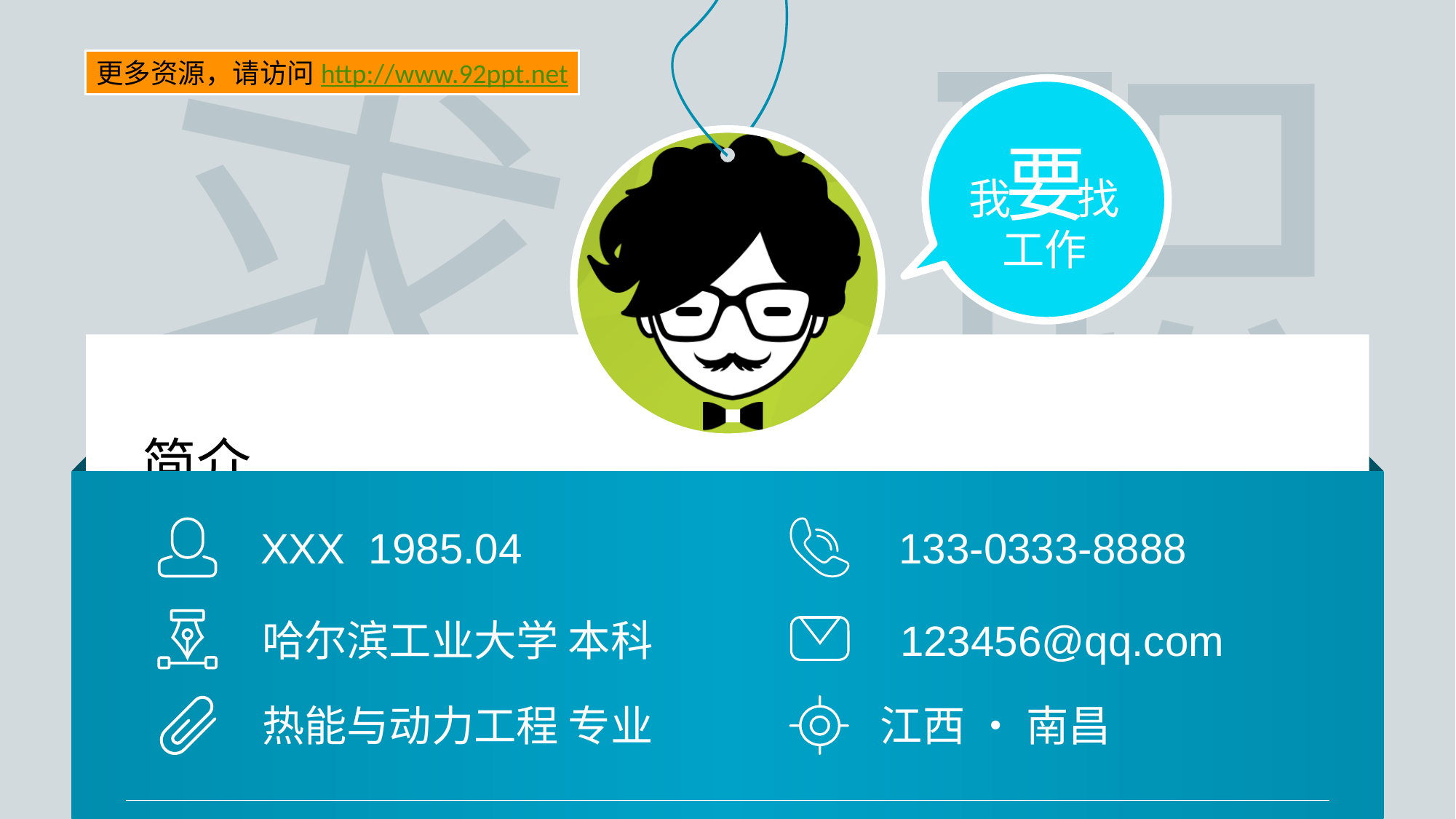

职
求
更多资源，请访问http://www.92ppt.net

要
我       找
工作

喻琨

简介

XXX  1985.04

133-0333-8888

哈尔滨工业大学 本科

123456@qq.com

热能与动力工程 专业

江西 • 南昌